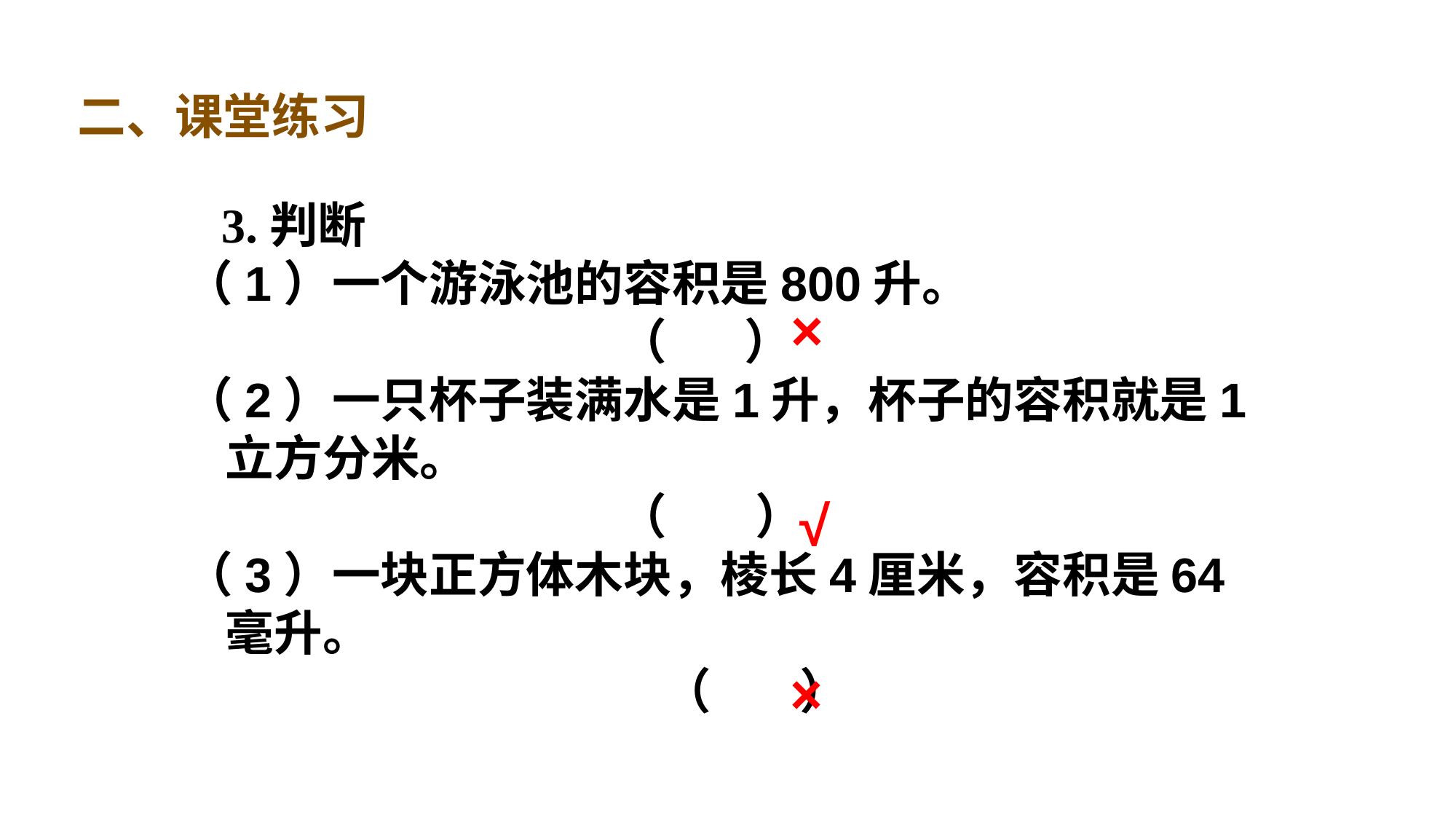

二、课堂练习
   3.判断
（1）一个游泳池的容积是800升。
                                      （       ）
（2）一只杯子装满水是1升，杯子的容积就是1立方分米。
                                      （        ）
（3）一块正方体木块，棱长4厘米，容积是64毫升。
                                          （        ）

×
√
×